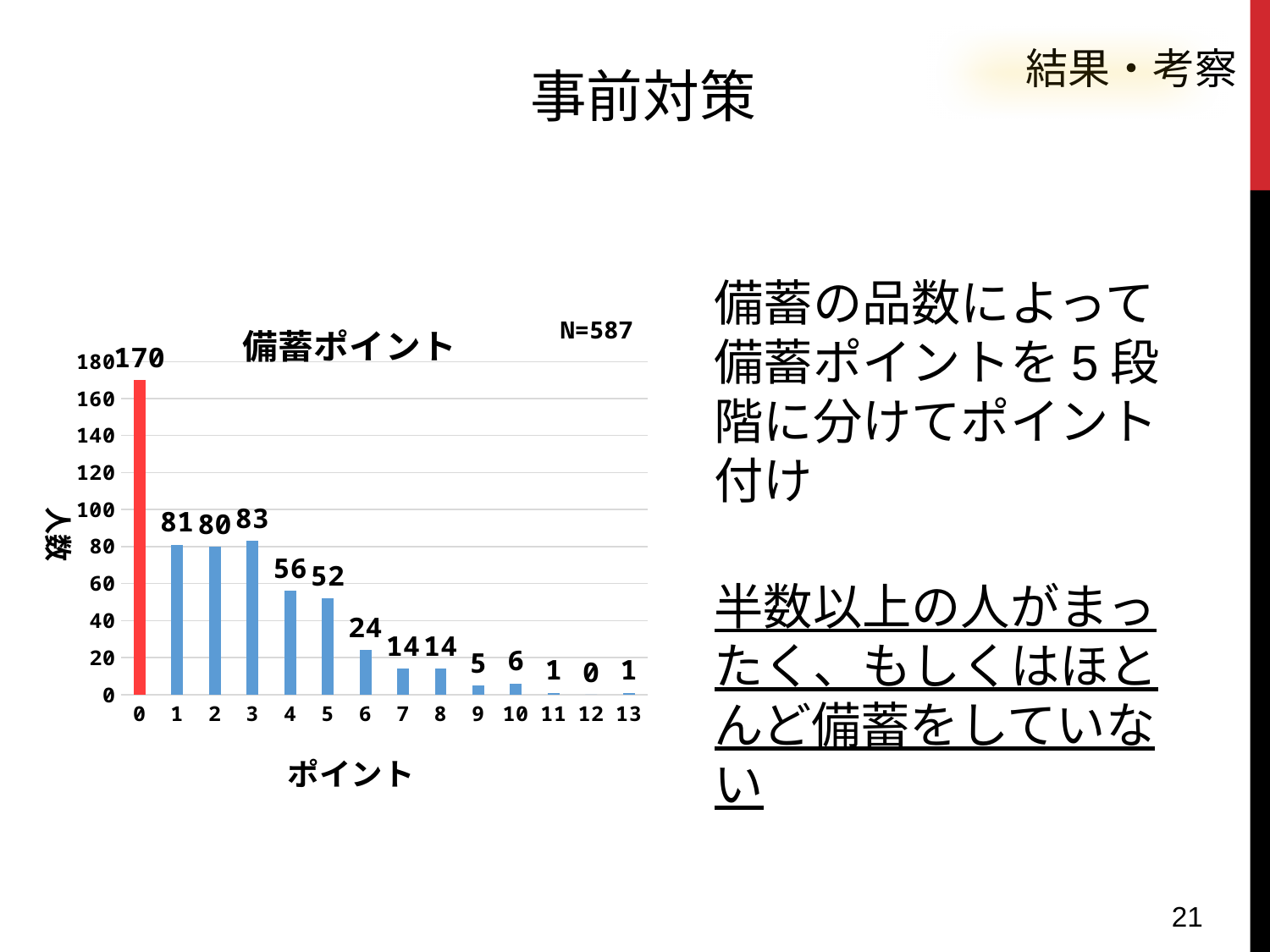

結果・考察
事前対策
#

備蓄の品数によって
備蓄ポイントを5段階に分けてポイント付け

### Chart: 備蓄ポイント

| Category |  |
|---|---|
| 0 | 170.0 |
| 1 | 81.0 |
| 2 | 80.0 |
| 3 | 83.0 |
| 4 | 56.0 |
| 5 | 52.0 |
| 6 | 24.0 |
| 7 | 14.0 |
| 8 | 14.0 |
| 9 | 5.0 |
| 10 | 6.0 |
| 11 | 1.0 |
| 12 | 0.0 |
| 13 | 1.0 |
半数以上の人がまったく、もしくはほとんど備蓄をしていない
21